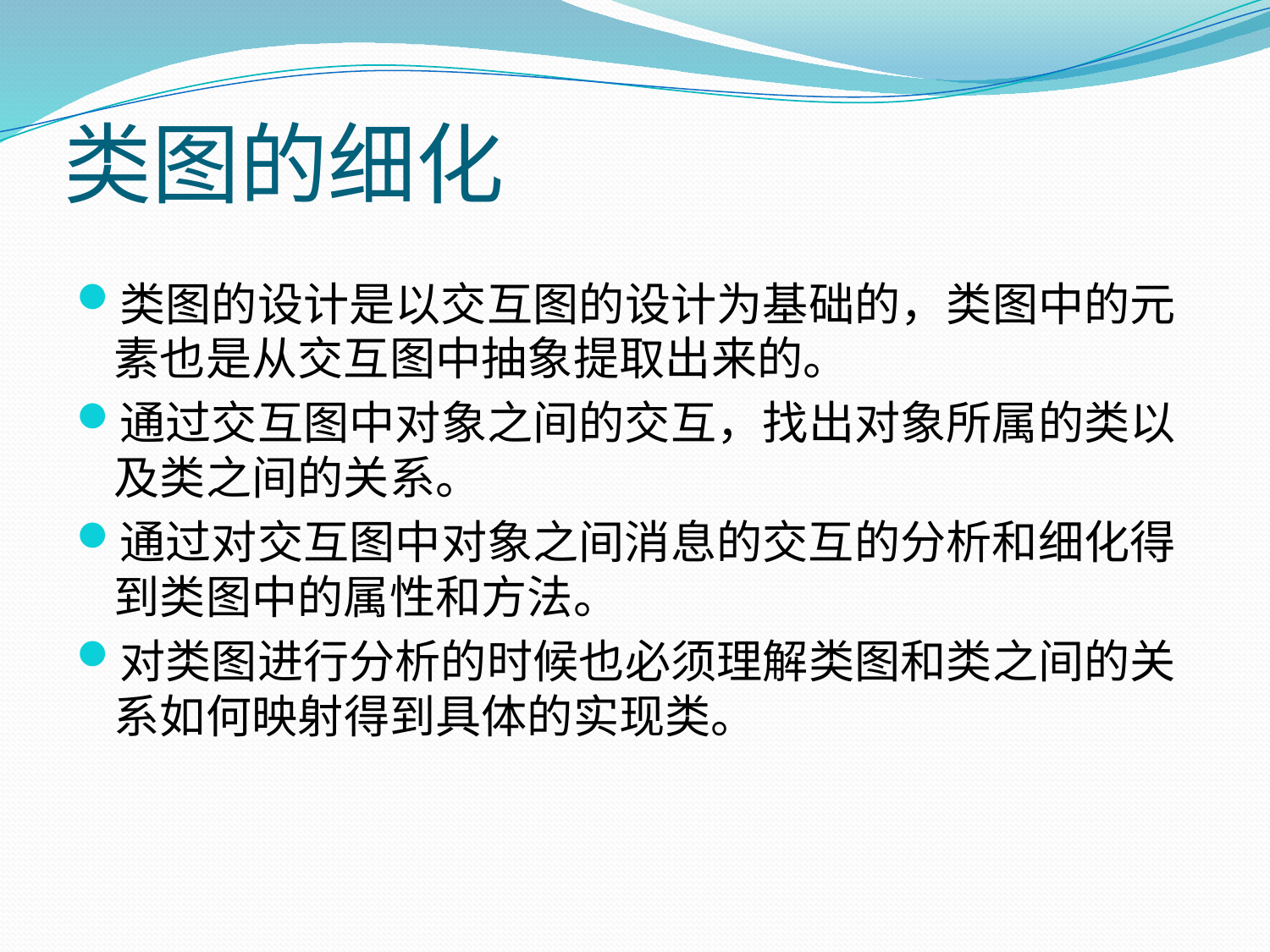

# 类图的细化
类图的设计是以交互图的设计为基础的，类图中的元素也是从交互图中抽象提取出来的。
通过交互图中对象之间的交互，找出对象所属的类以及类之间的关系。
通过对交互图中对象之间消息的交互的分析和细化得到类图中的属性和方法。
对类图进行分析的时候也必须理解类图和类之间的关系如何映射得到具体的实现类。